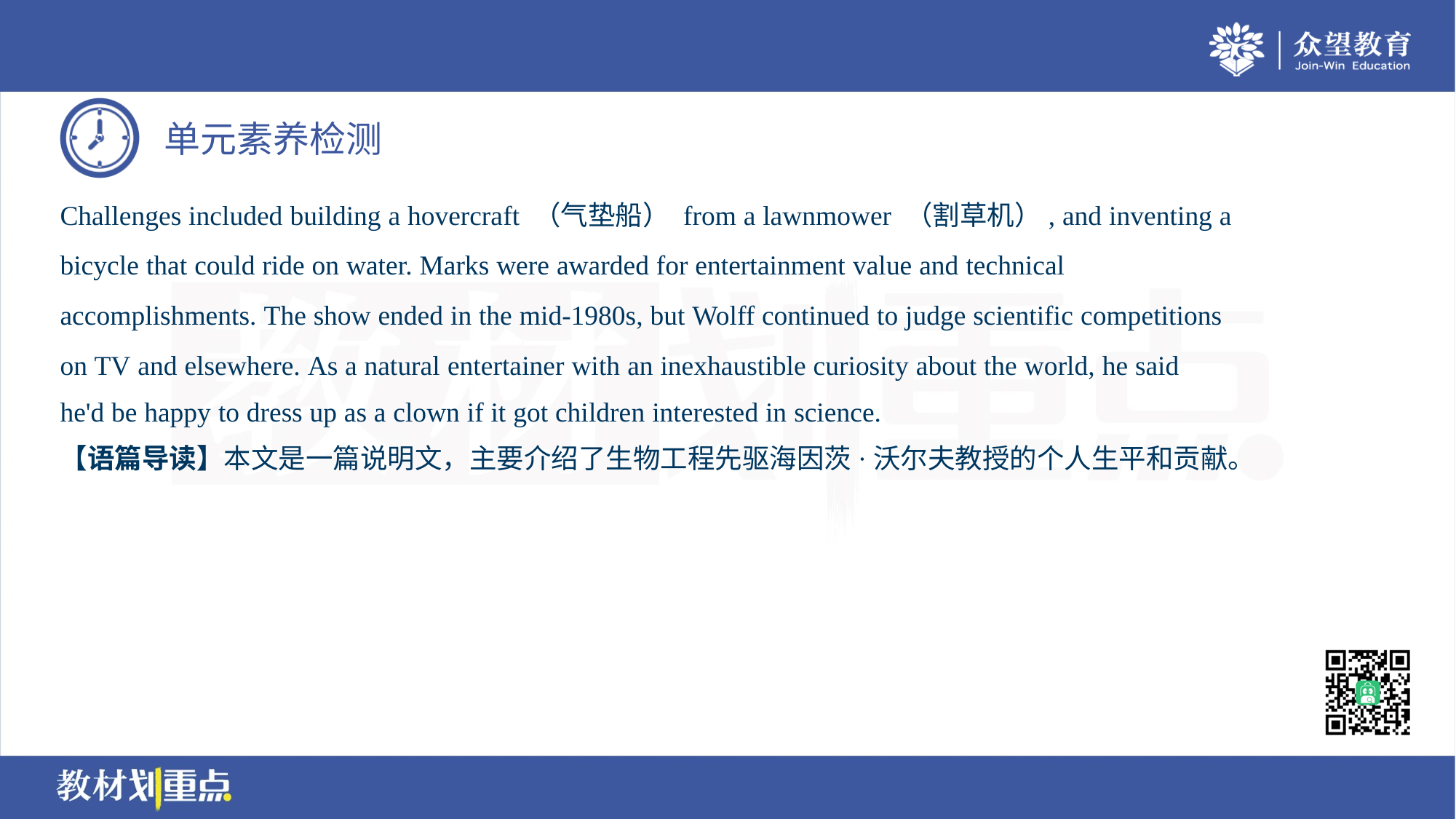

Challenges included building a hovercraft （气垫船） from a lawnmower （割草机）, and inventing a
bicycle that could ride on water. Marks were awarded for entertainment value and technical
accomplishments. The show ended in the mid-1980s, but Wolff continued to judge scientific competitions
on TV and elsewhere. As a natural entertainer with an inexhaustible curiosity about the world, he said
he'd be happy to dress up as a clown if it got children interested in science.
【语篇导读】本文是一篇说明文，主要介绍了生物工程先驱海因茨·沃尔夫教授的个人生平和贡献。